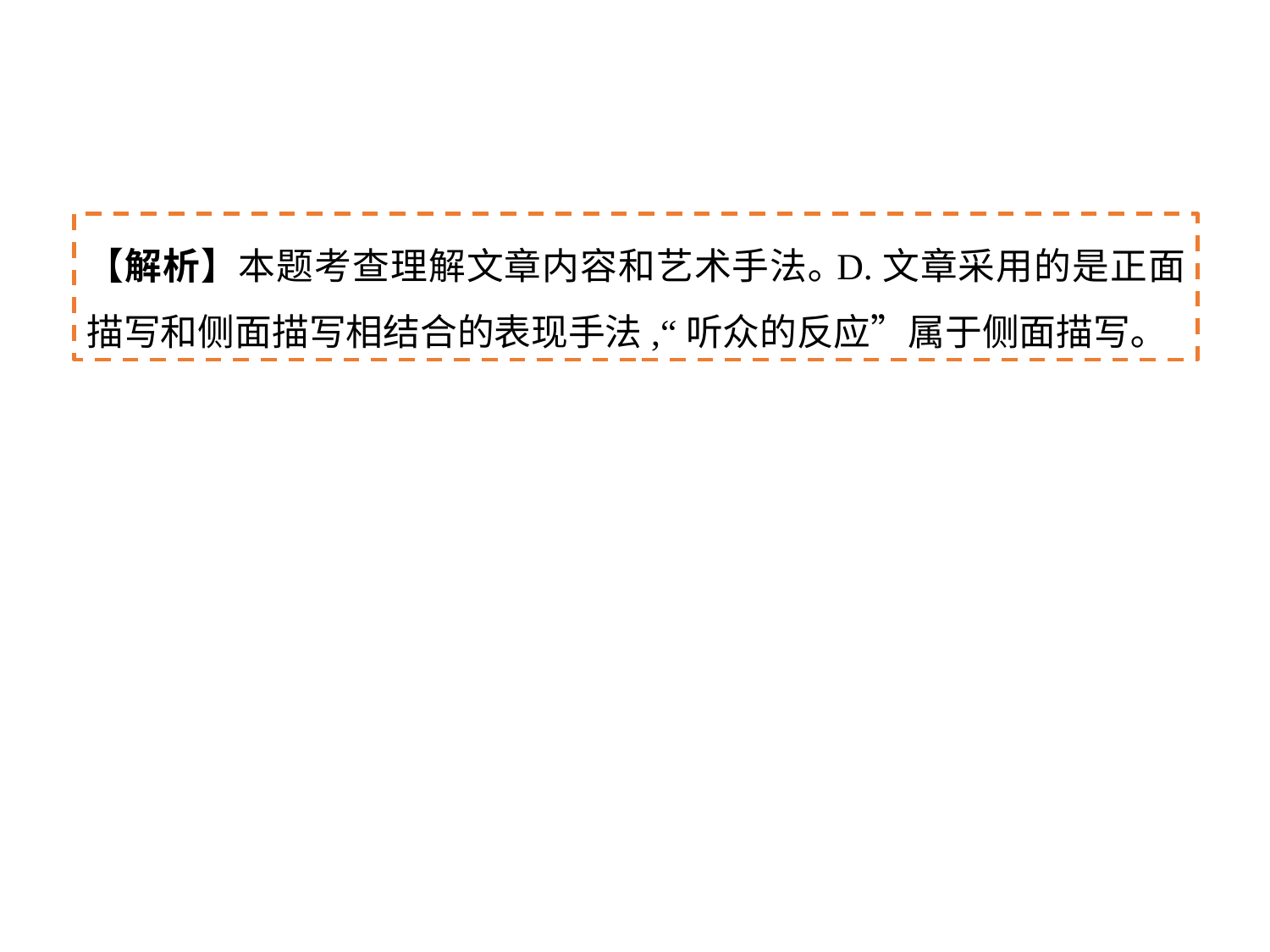

【解析】本题考查理解文章内容和艺术手法｡D.文章采用的是正面描写和侧面描写相结合的表现手法,“听众的反应”属于侧面描写｡